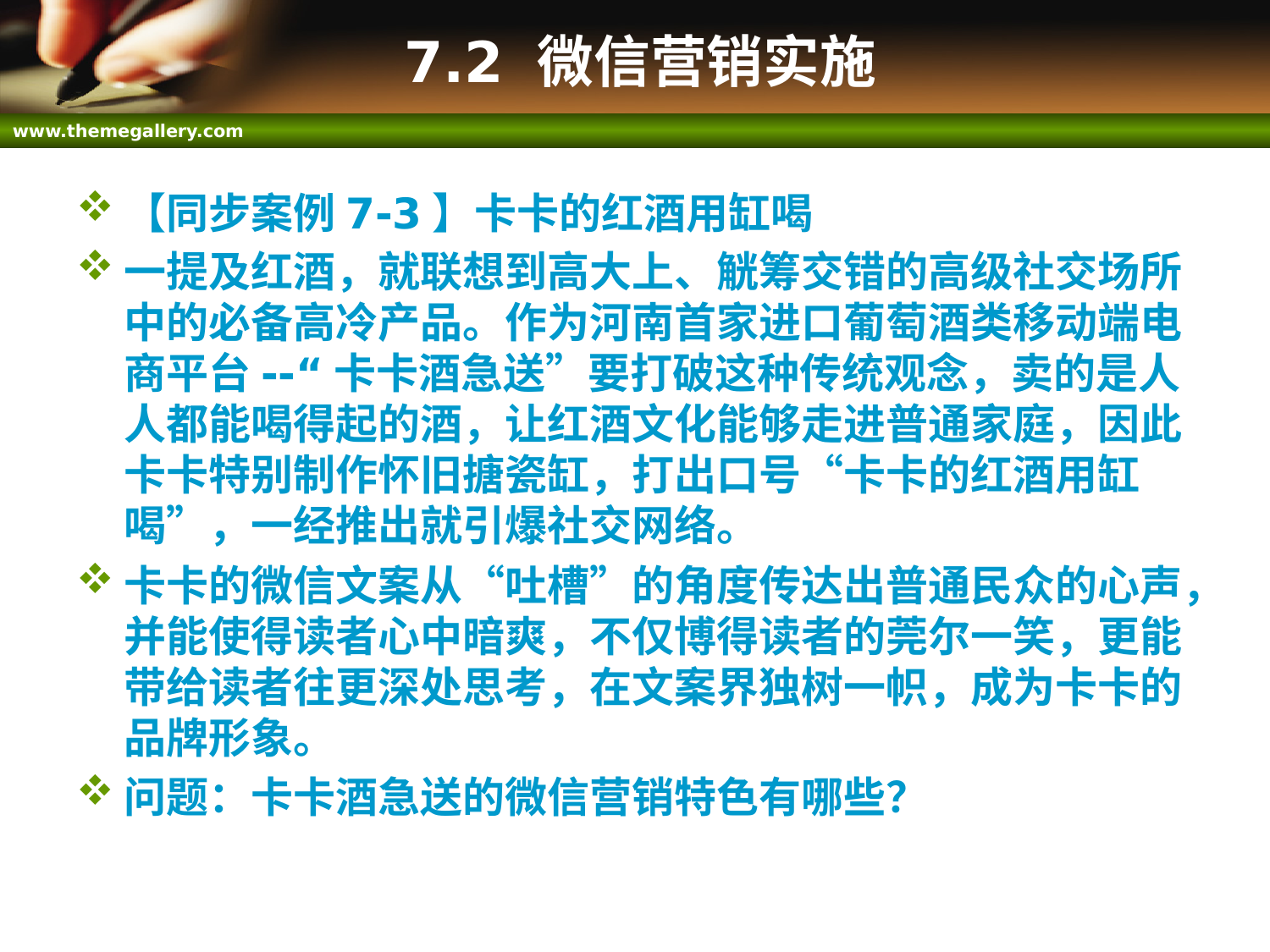

# 7.2 微信营销实施
【同步案例7-3】卡卡的红酒用缸喝
一提及红酒，就联想到高大上、觥筹交错的高级社交场所中的必备高冷产品。作为河南首家进口葡萄酒类移动端电商平台--“卡卡酒急送”要打破这种传统观念，卖的是人人都能喝得起的酒，让红酒文化能够走进普通家庭，因此卡卡特别制作怀旧搪瓷缸，打出口号“卡卡的红酒用缸喝”，一经推出就引爆社交网络。
卡卡的微信文案从“吐槽”的角度传达出普通民众的心声，并能使得读者心中暗爽，不仅博得读者的莞尔一笑，更能带给读者往更深处思考，在文案界独树一帜，成为卡卡的品牌形象。
问题：卡卡酒急送的微信营销特色有哪些？